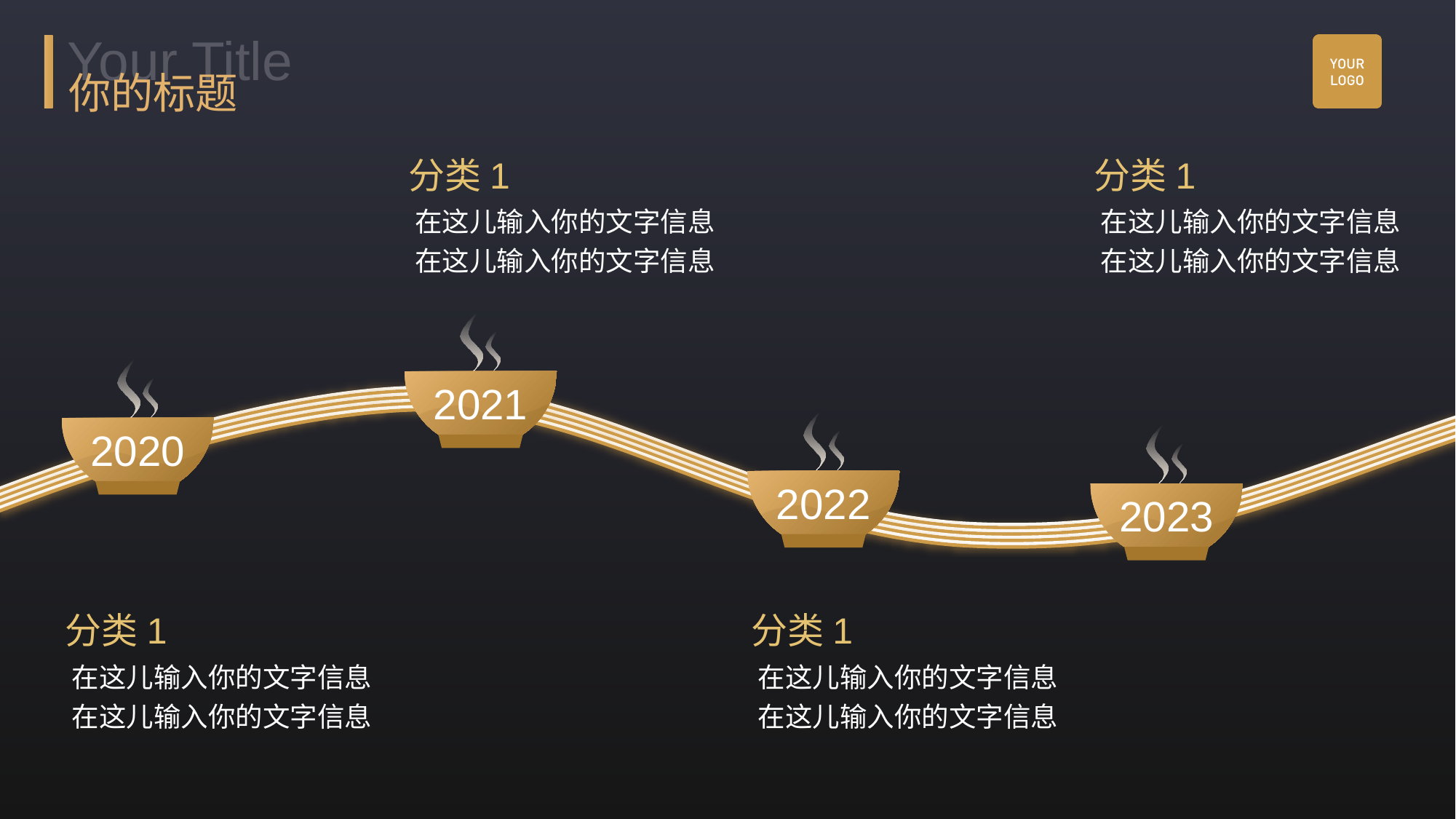

Your Title
你的标题
分类1
在这儿输入你的文字信息
在这儿输入你的文字信息

2021
分类1
在这儿输入你的文字信息
在这儿输入你的文字信息

2023

2020
分类1
在这儿输入你的文字信息
在这儿输入你的文字信息

2022
分类1
在这儿输入你的文字信息
在这儿输入你的文字信息